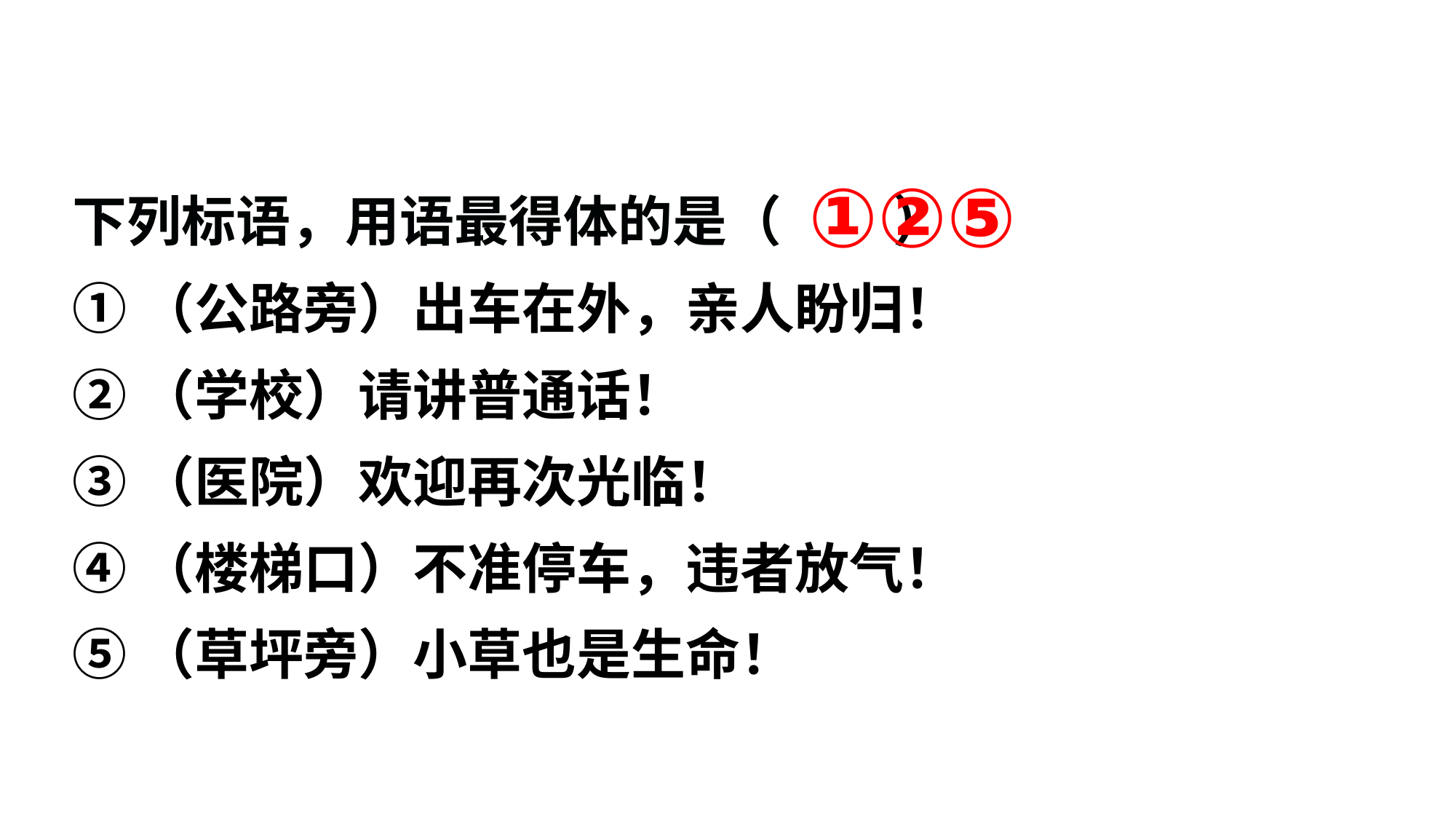

下列标语，用语最得体的是（         ）
①（公路旁）出车在外，亲人盼归！
②（学校）请讲普通话！
③（医院）欢迎再次光临！
④（楼梯口）不准停车，违者放气！
⑤（草坪旁）小草也是生命！
①②⑤